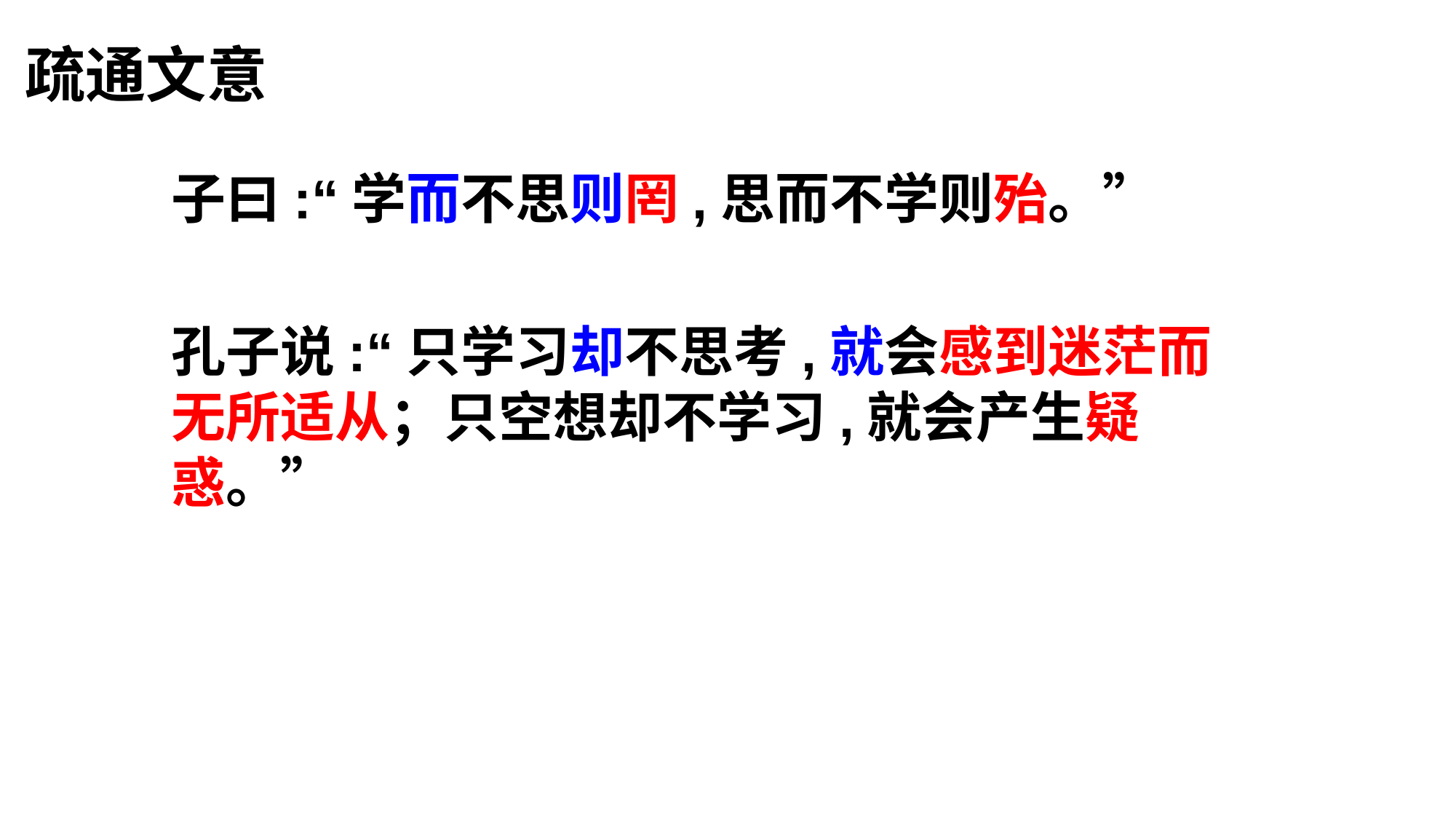

疏通文意
子曰:“学而不思则罔,思而不学则殆。”

孔子说:“只学习却不思考,就会感到迷茫而无所适从；只空想却不学习,就会产生疑惑。”